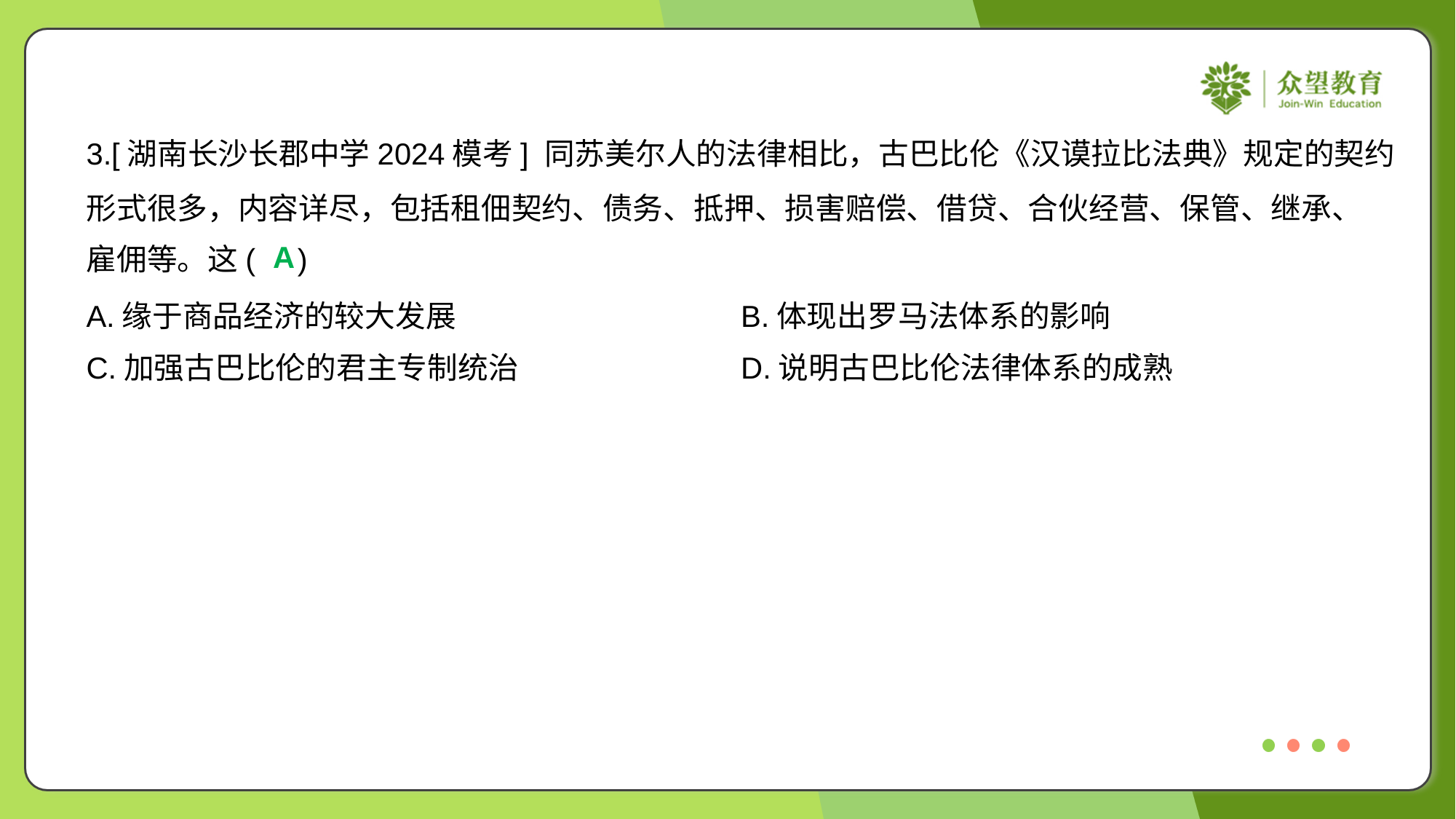

3.[湖南长沙长郡中学2024模考] 同苏美尔人的法律相比，古巴比伦《汉谟拉比法典》规定的契约
形式很多，内容详尽，包括租佃契约、债务、抵押、损害赔偿、借贷、合伙经营、保管、继承、
雇佣等。这(     )
A
A.缘于商品经济的较大发展	B.体现出罗马法体系的影响
C.加强古巴比伦的君主专制统治	D.说明古巴比伦法律体系的成熟